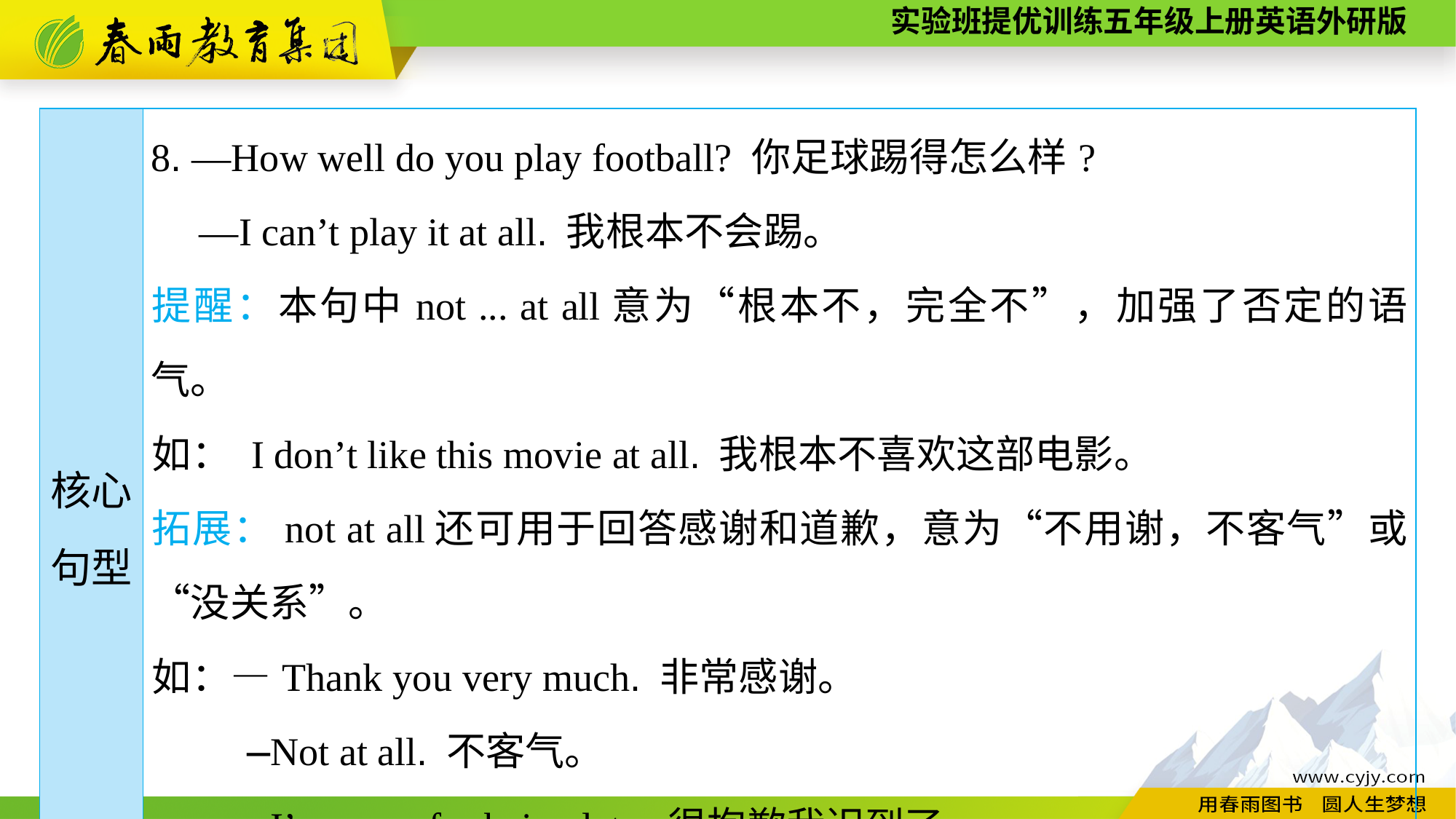

| 核心 句型 | 8. —How well do you play football? 你足球踢得怎么样? —I can’t play it at all. 我根本不会踢。 提醒：本句中not ... at all意为“根本不，完全不”，加强了否定的语气。 如： I don’t like this movie at all. 我根本不喜欢这部电影。 拓展：not at all还可用于回答感谢和道歉，意为“不用谢，不客气”或“没关系”。 如：—Thank you very much. 非常感谢。 —Not at all. 不客气。 —I’m sorry for being late. 很抱歉我迟到了。 —Not at all. It doesn’t matter. 没关系，不要紧。 |
| --- | --- |